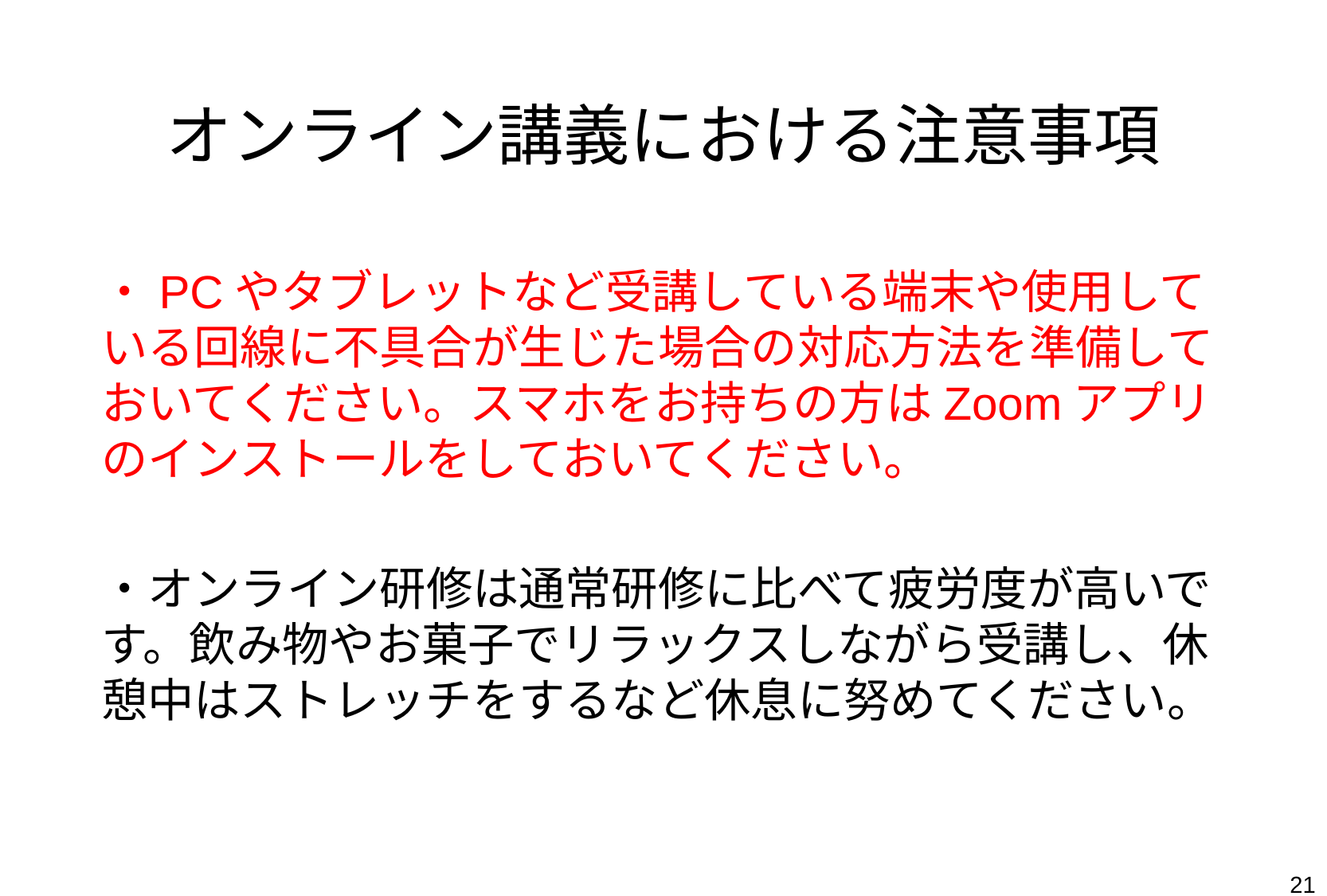

# オンライン講義における注意事項
・PCやタブレットなど受講している端末や使用している回線に不具合が生じた場合の対応方法を準備しておいてください。スマホをお持ちの方はZoomアプリのインストールをしておいてください。

・オンライン研修は通常研修に比べて疲労度が高いです。飲み物やお菓子でリラックスしながら受講し、休憩中はストレッチをするなど休息に努めてください。
21